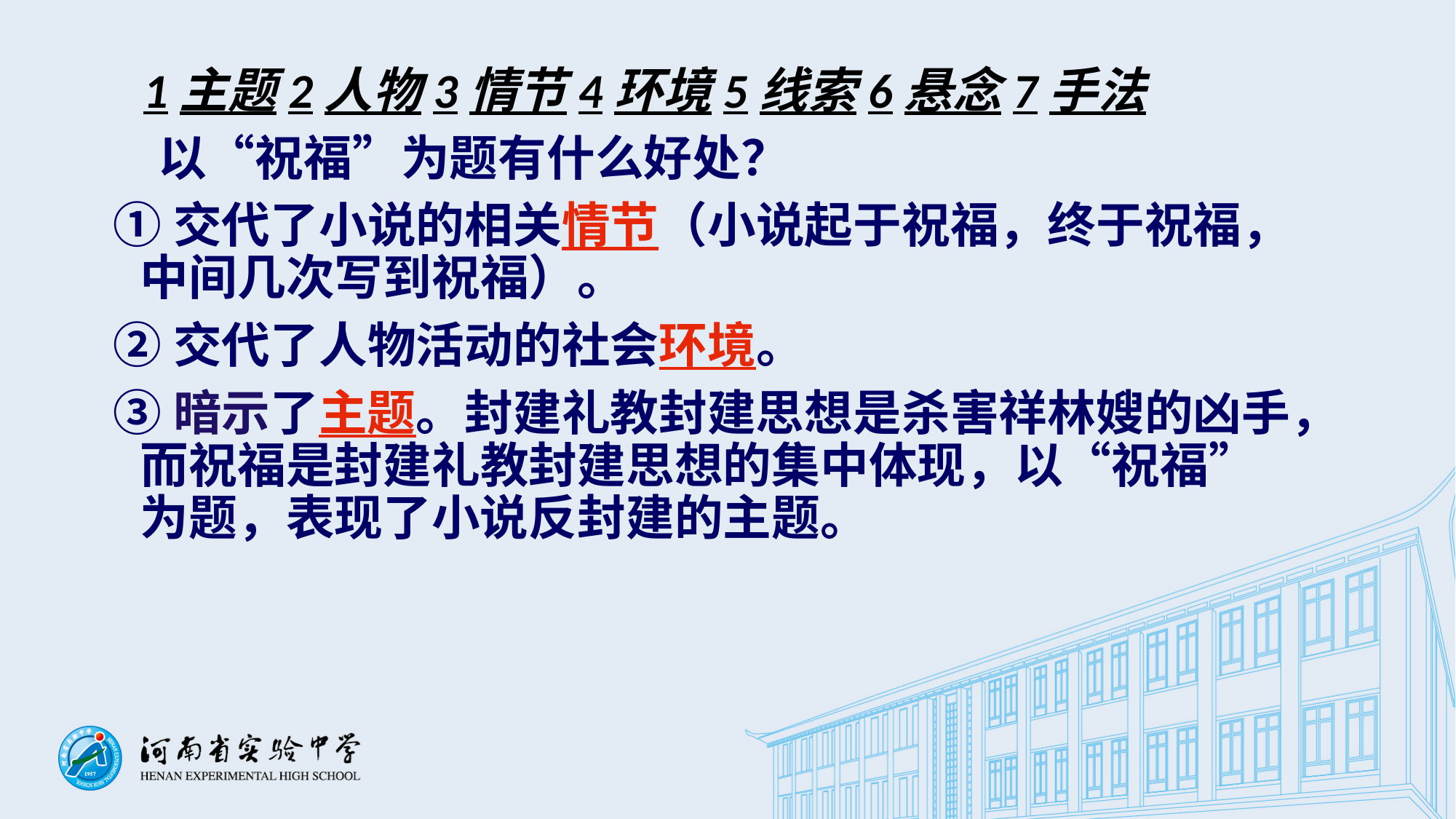

1主题2人物3情节4环境5线索6悬念7手法
   以“祝福”为题有什么好处？
①交代了小说的相关情节（小说起于祝福，终于祝福，中间几次写到祝福）。
②交代了人物活动的社会环境。
③暗示了主题。封建礼教封建思想是杀害祥林嫂的凶手，而祝福是封建礼教封建思想的集中体现，以“祝福”为题，表现了小说反封建的主题。